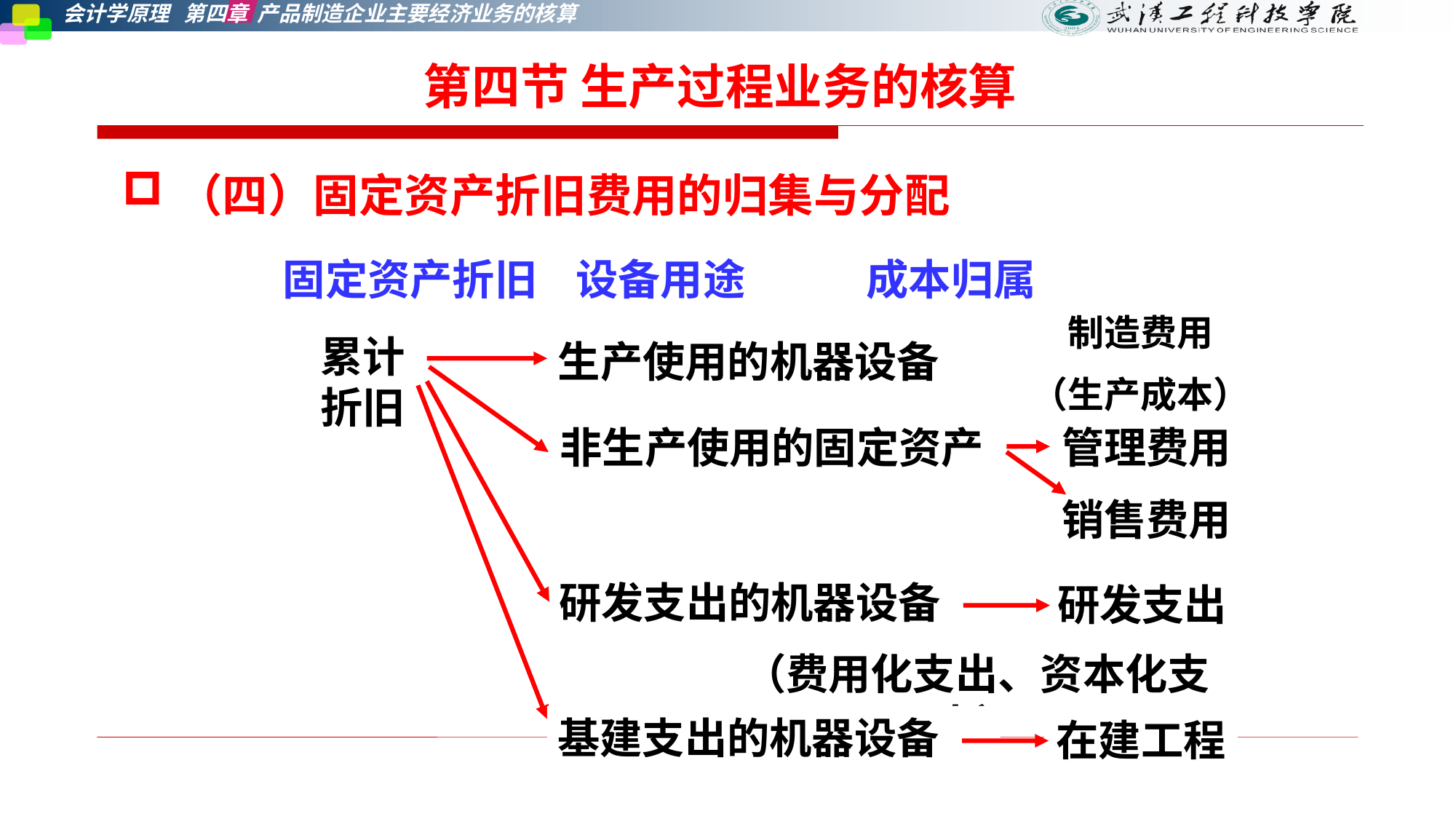

第四节 生产过程业务的核算
（四）固定资产折旧费用的归集与分配
固定资产折旧    设备用途             成本归属
制造费用
（生产成本）
累计折旧
生产使用的机器设备

非生产使用的固定资产
管理费用
销售费用

研发支出的机器设备
研发支出

（费用化支出、资本化支出）
基建支出的机器设备
在建工程